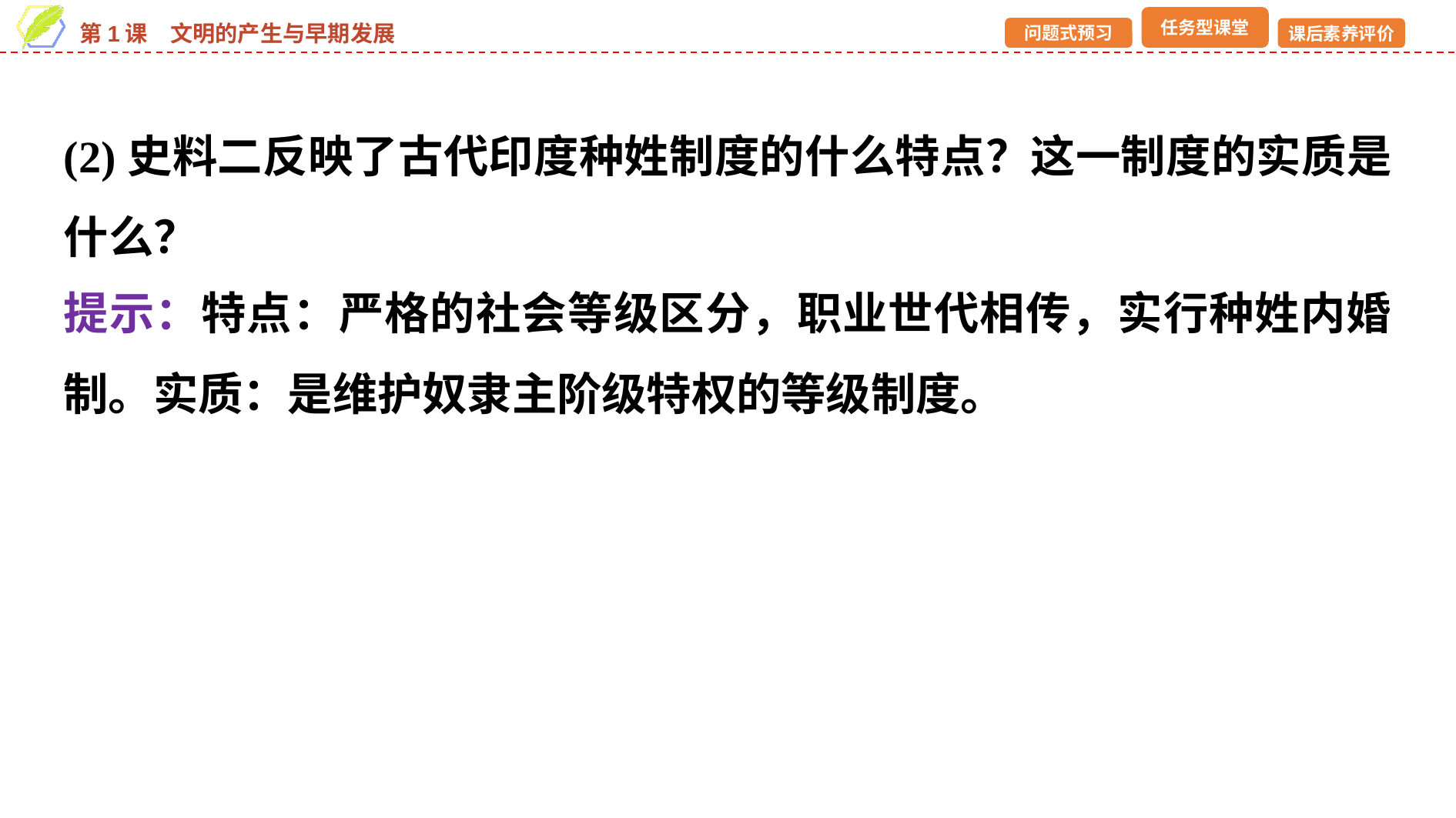

(2)史料二反映了古代印度种姓制度的什么特点？这一制度的实质是什么？
提示：特点：严格的社会等级区分，职业世代相传，实行种姓内婚制。实质：是维护奴隶主阶级特权的等级制度。